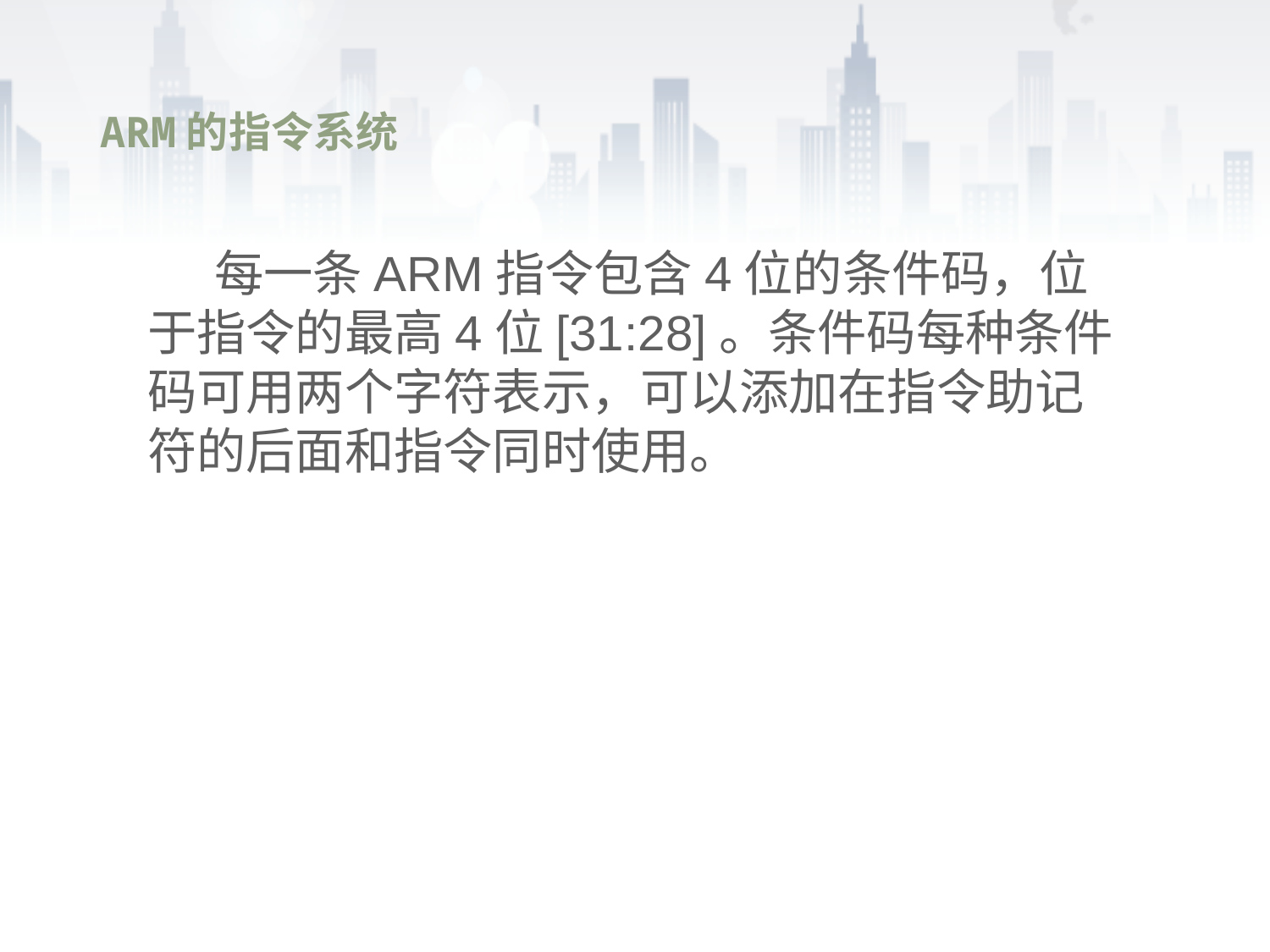

ARM的指令系统
     每一条ARM指令包含4位的条件码，位于指令的最高4位[31:28]。条件码每种条件码可用两个字符表示，可以添加在指令助记符的后面和指令同时使用。